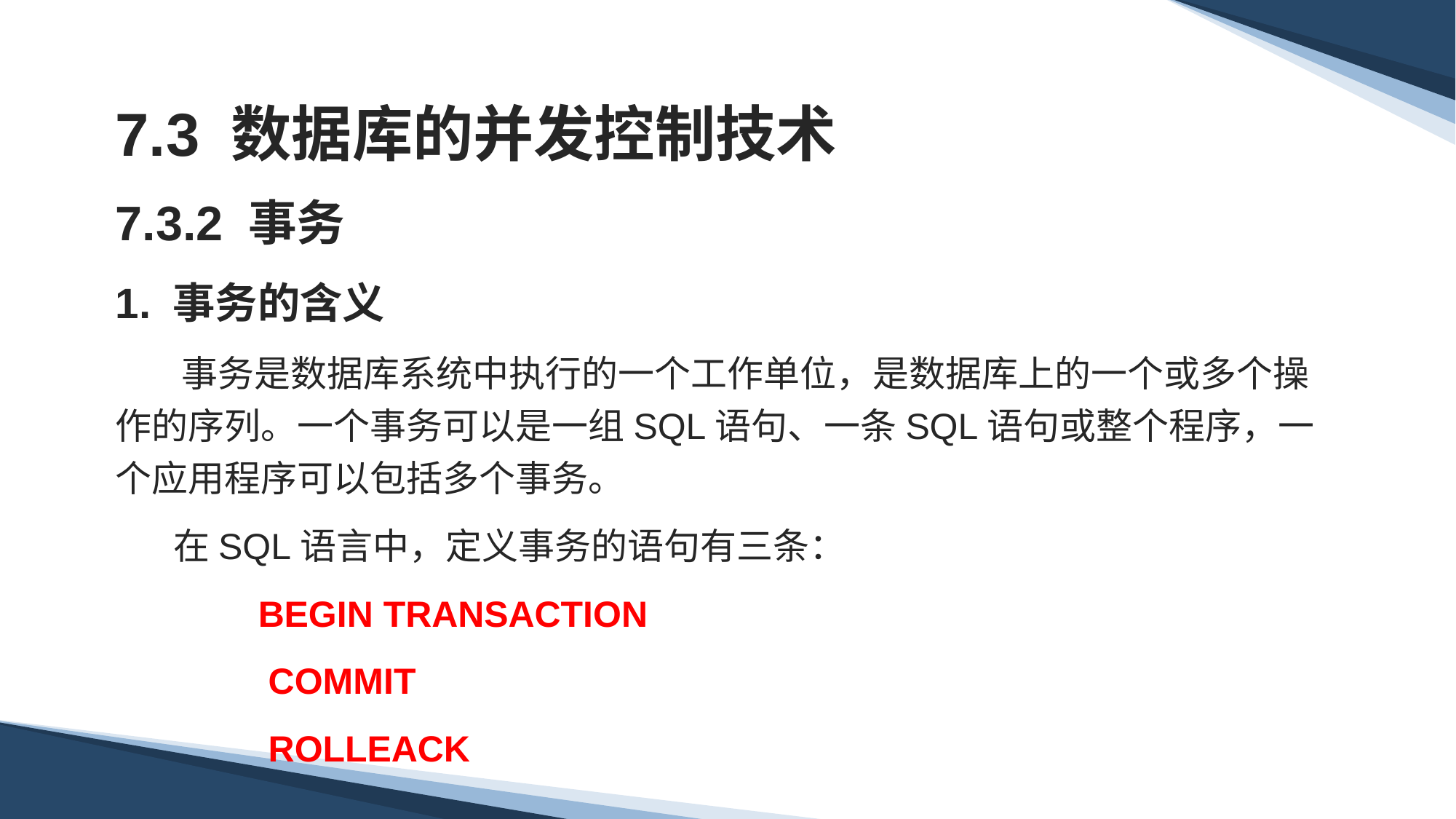

# 7.3 数据库的并发控制技术
7.3.2 事务
1. 事务的含义
       事务是数据库系统中执行的一个工作单位，是数据库上的一个或多个操作的序列。一个事务可以是一组SQL语句、一条SQL语句或整个程序，一个应用程序可以包括多个事务。
      在SQL语言中，定义事务的语句有三条：
              BEGIN TRANSACTION
               COMMIT
               ROLLEACK